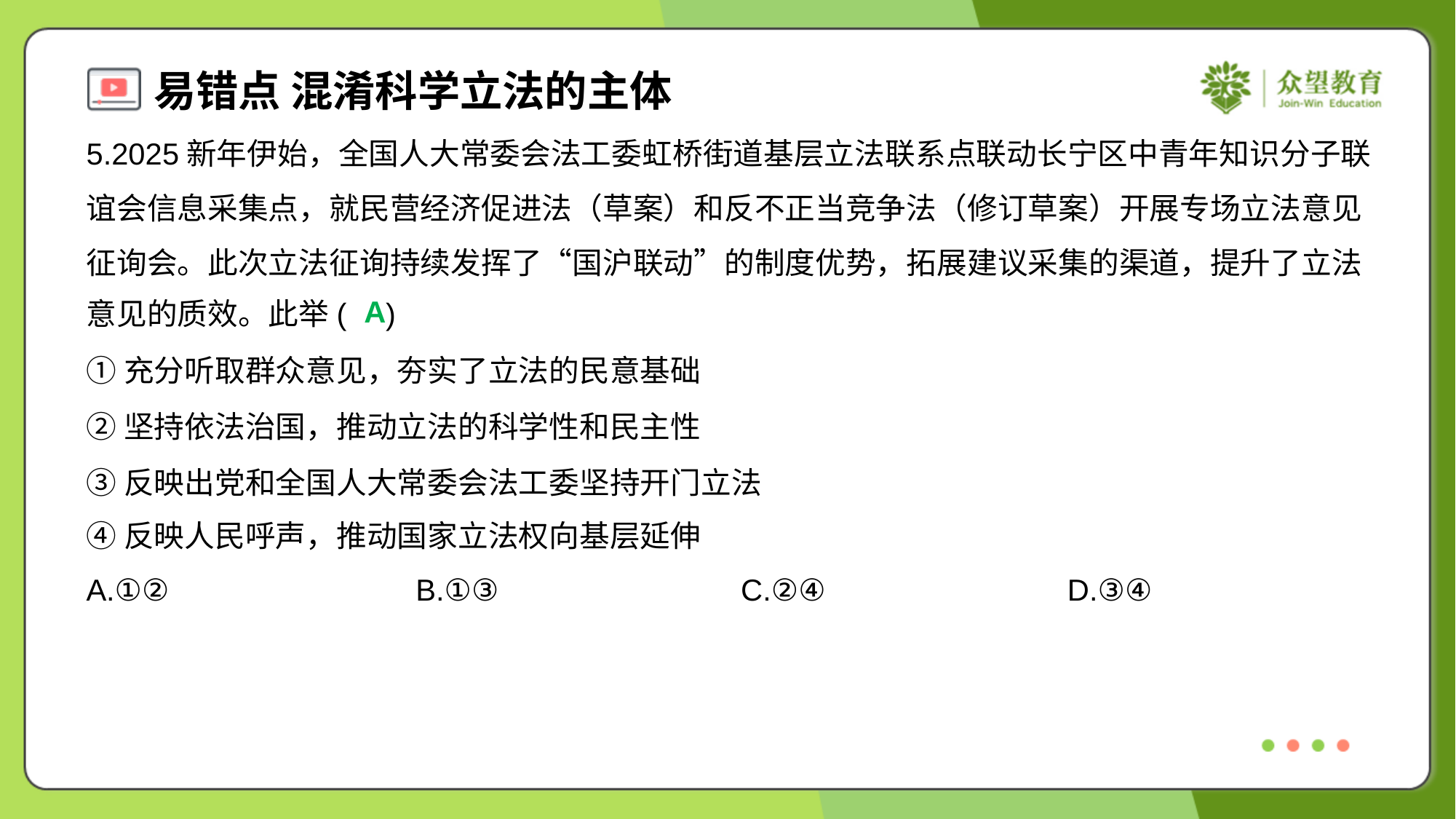

5.2025新年伊始，全国人大常委会法工委虹桥街道基层立法联系点联动长宁区中青年知识分子联
谊会信息采集点，就民营经济促进法（草案）和反不正当竞争法（修订草案）开展专场立法意见
征询会。此次立法征询持续发挥了“国沪联动”的制度优势，拓展建议采集的渠道，提升了立法
意见的质效。此举(     )
A
①充分听取群众意见，夯实了立法的民意基础
②坚持依法治国，推动立法的科学性和民主性
③反映出党和全国人大常委会法工委坚持开门立法
④反映人民呼声，推动国家立法权向基层延伸
A.①②	B.①③	C.②④	D.③④